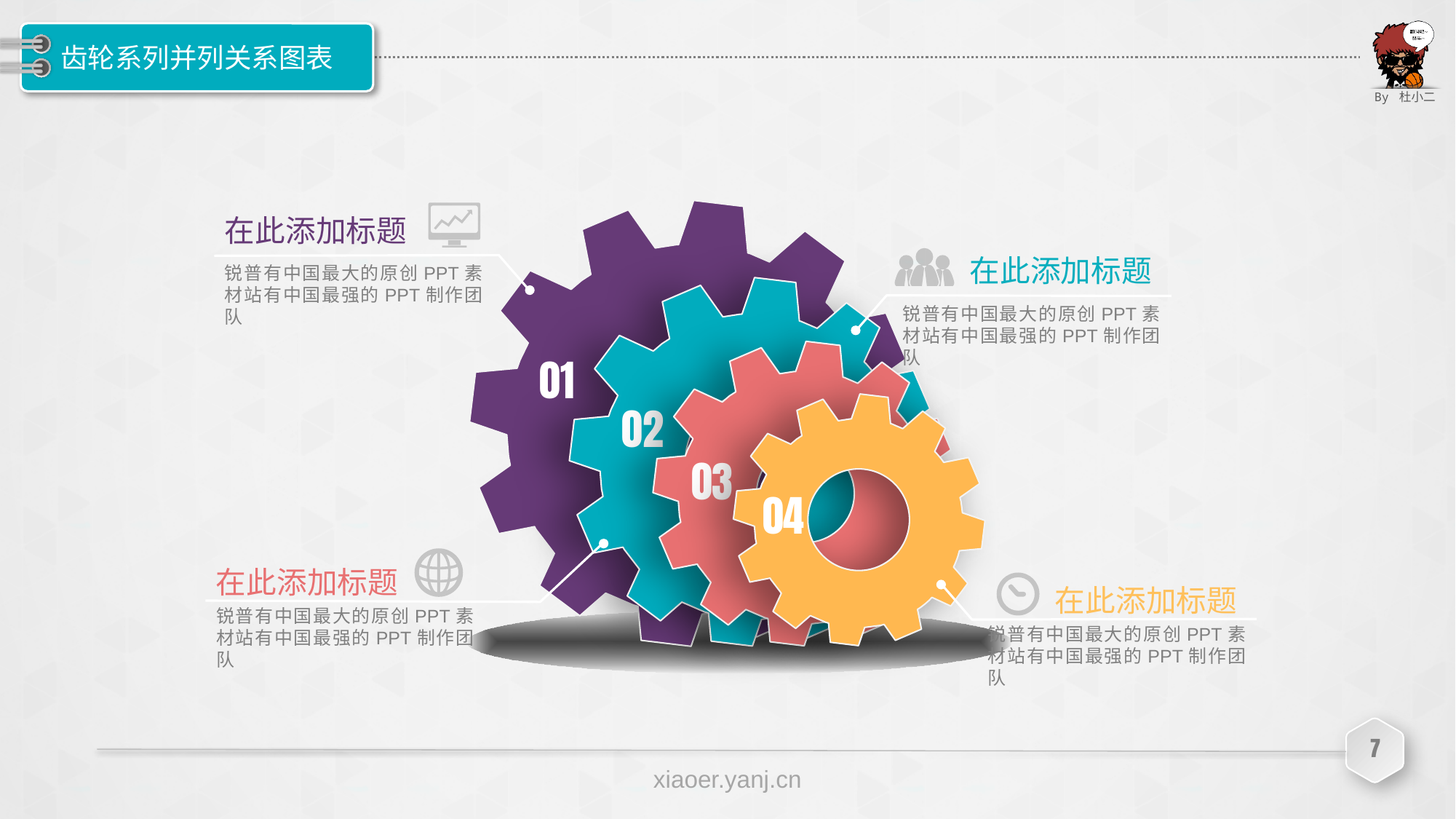

# 齿轮系列并列关系图表

在此添加标题

在此添加标题

锐普有中国最大的原创PPT素材站有中国最强的PPT制作团队

锐普有中国最大的原创PPT素材站有中国最强的PPT制作团队

01

02
03
04

在此添加标题

在此添加标题

锐普有中国最大的原创PPT素材站有中国最强的PPT制作团队

锐普有中国最大的原创PPT素材站有中国最强的PPT制作团队
7
xiaoer.yanj.cn